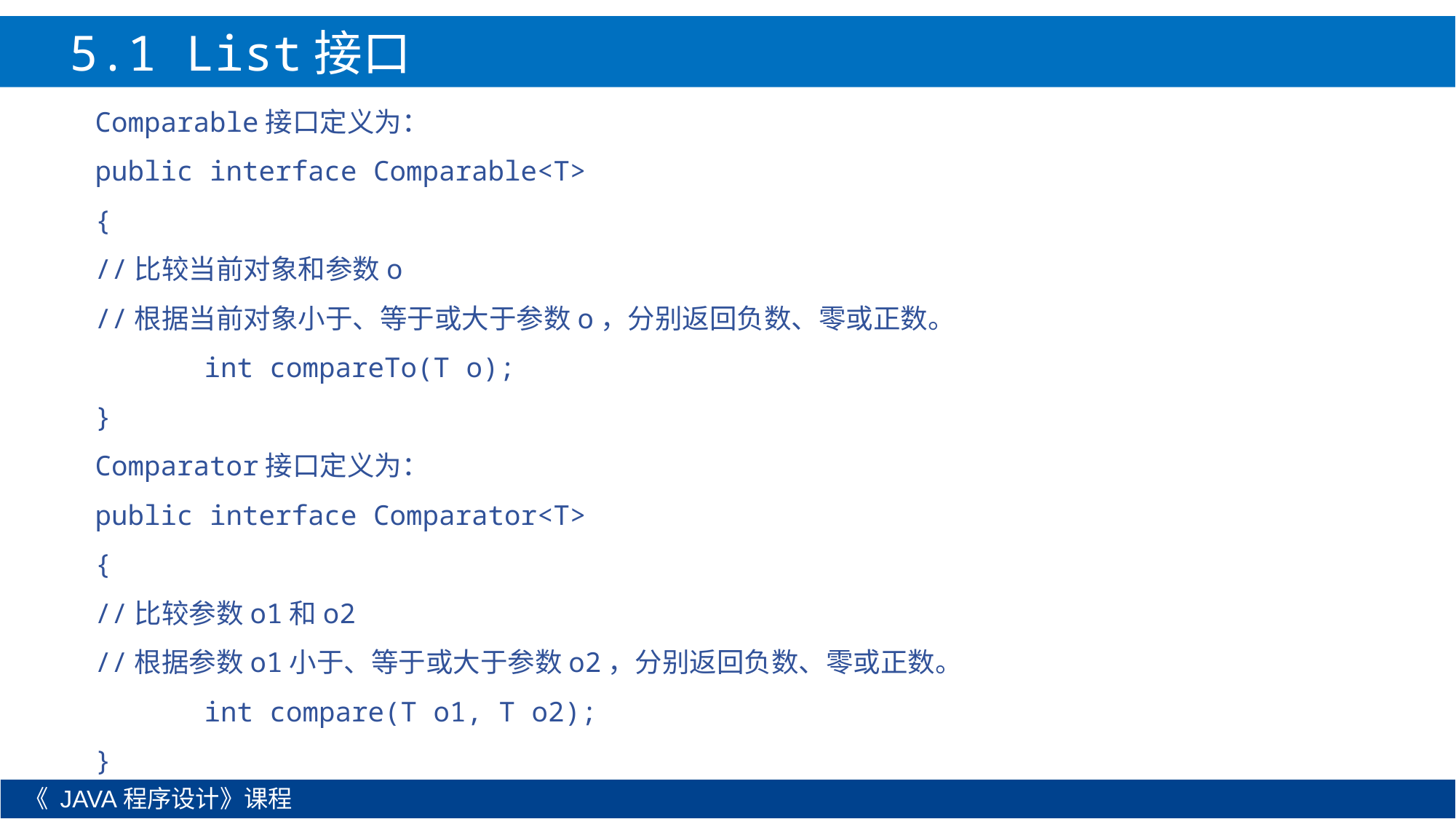

5.1 List接口
Comparable接口定义为：
public interface Comparable<T>
{
//比较当前对象和参数o
//根据当前对象小于、等于或大于参数o，分别返回负数、零或正数。
	int compareTo(T o);
}
Comparator接口定义为：
public interface Comparator<T>
{
//比较参数o1和o2
//根据参数o1小于、等于或大于参数o2，分别返回负数、零或正数。
	int compare(T o1, T o2);
}
《 JAVA程序设计》课程